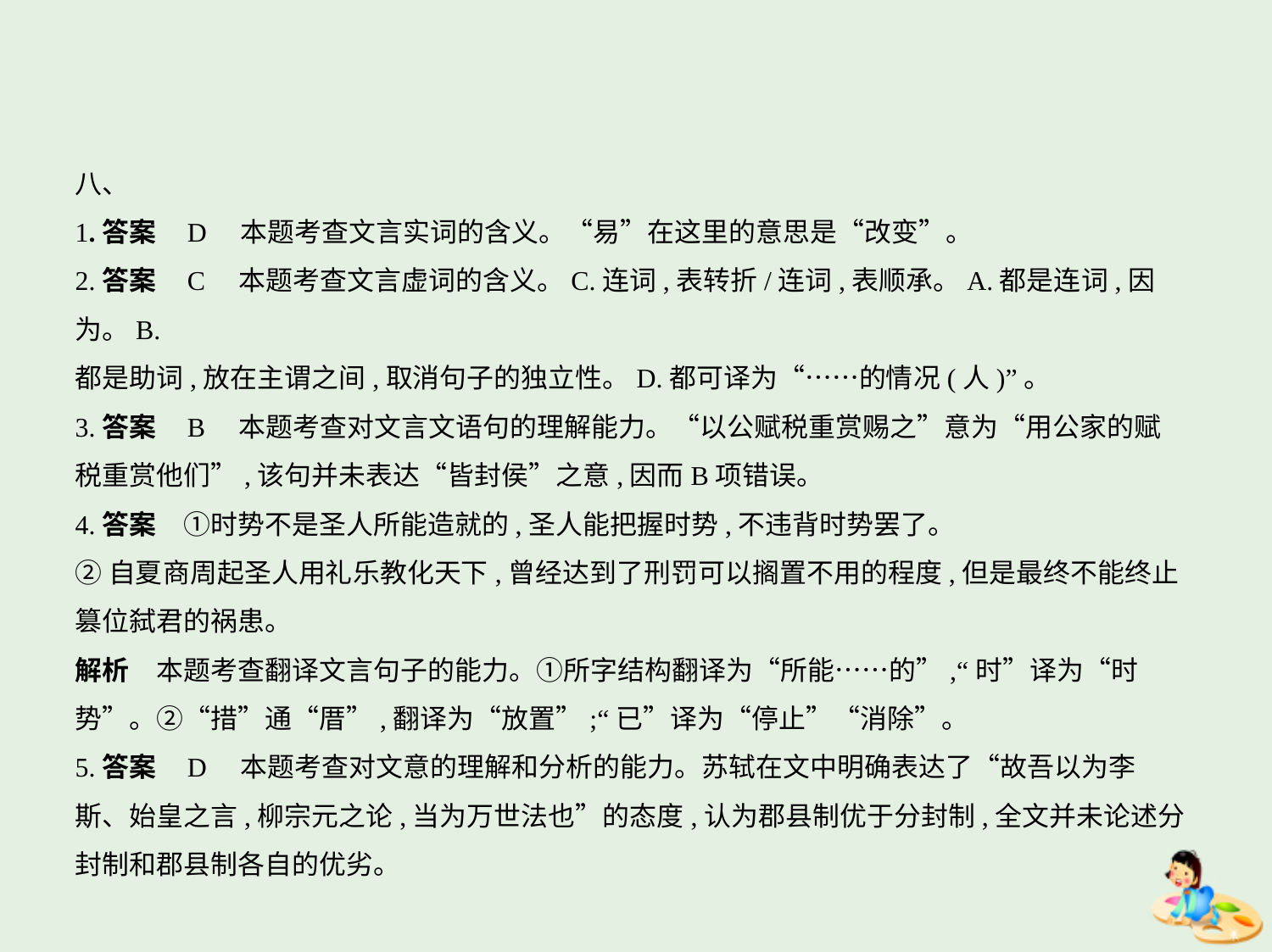

八、
1.答案    D　本题考查文言实词的含义。“易”在这里的意思是“改变”。
2.答案    C　本题考查文言虚词的含义。C.连词,表转折/连词,表顺承。A.都是连词,因为。B.
都是助词,放在主谓之间,取消句子的独立性。D.都可译为“……的情况(人)”。
3.答案    B　本题考查对文言文语句的理解能力。“以公赋税重赏赐之”意为“用公家的赋
税重赏他们”,该句并未表达“皆封侯”之意,因而B项错误。
4.答案　①时势不是圣人所能造就的,圣人能把握时势,不违背时势罢了。
②自夏商周起圣人用礼乐教化天下,曾经达到了刑罚可以搁置不用的程度,但是最终不能终止
篡位弑君的祸患。
解析　本题考查翻译文言句子的能力。①所字结构翻译为“所能……的”,“时”译为“时
势”。②“措”通“厝”,翻译为“放置”;“已”译为“停止”“消除”。
5.答案    D　本题考查对文意的理解和分析的能力。苏轼在文中明确表达了“故吾以为李
斯、始皇之言,柳宗元之论,当为万世法也”的态度,认为郡县制优于分封制,全文并未论述分
封制和郡县制各自的优劣。